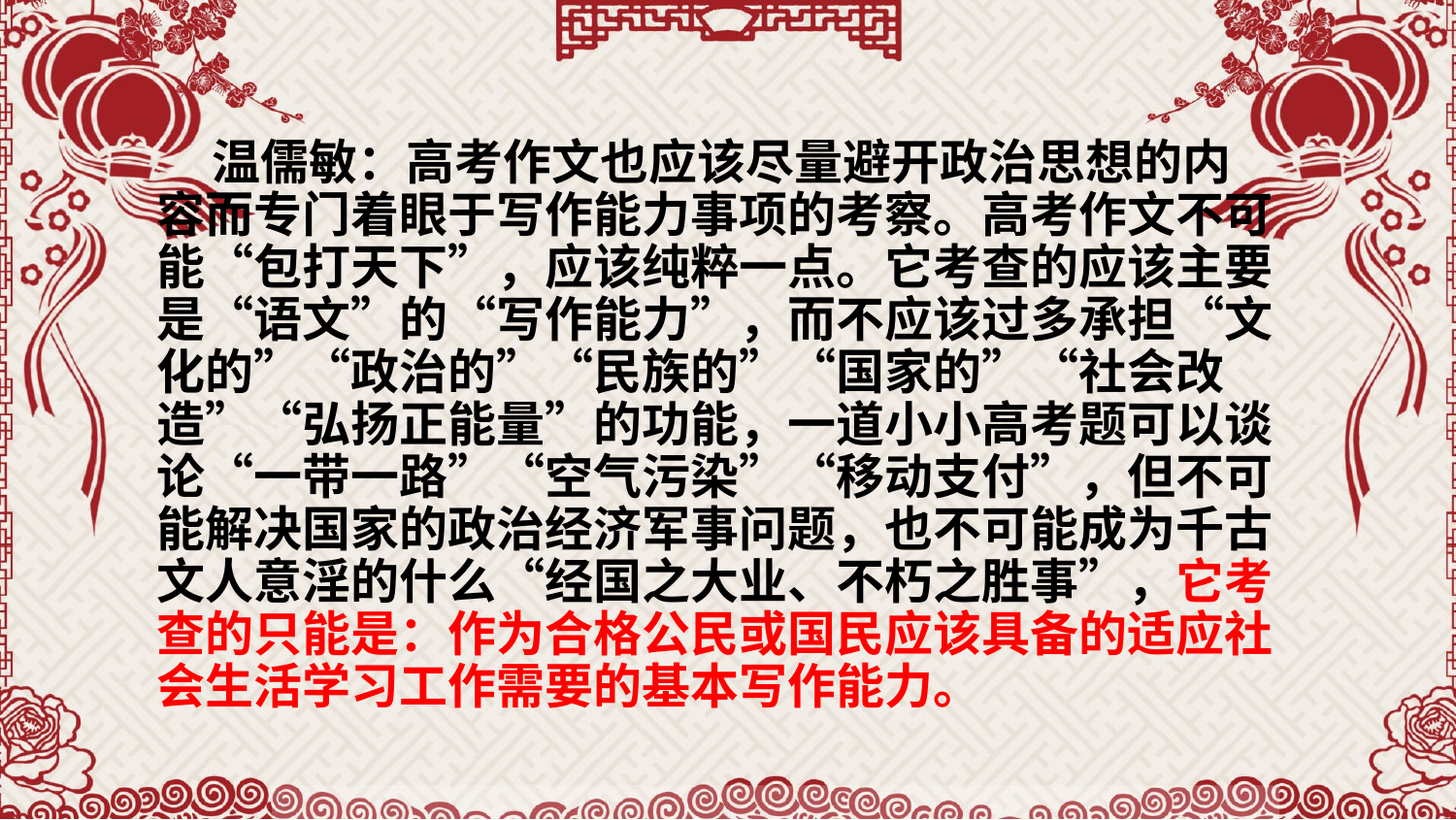

温儒敏：高考作文也应该尽量避开政治思想的内容而专门着眼于写作能力事项的考察。高考作文不可能“包打天下”，应该纯粹一点。它考查的应该主要是“语文”的“写作能力”，而不应该过多承担“文化的”“政治的”“民族的”“国家的”“社会改造”“弘扬正能量”的功能，一道小小高考题可以谈论“一带一路”“空气污染”“移动支付”，但不可能解决国家的政治经济军事问题，也不可能成为千古文人意淫的什么“经国之大业、不朽之胜事”，它考查的只能是：作为合格公民或国民应该具备的适应社会生活学习工作需要的基本写作能力。